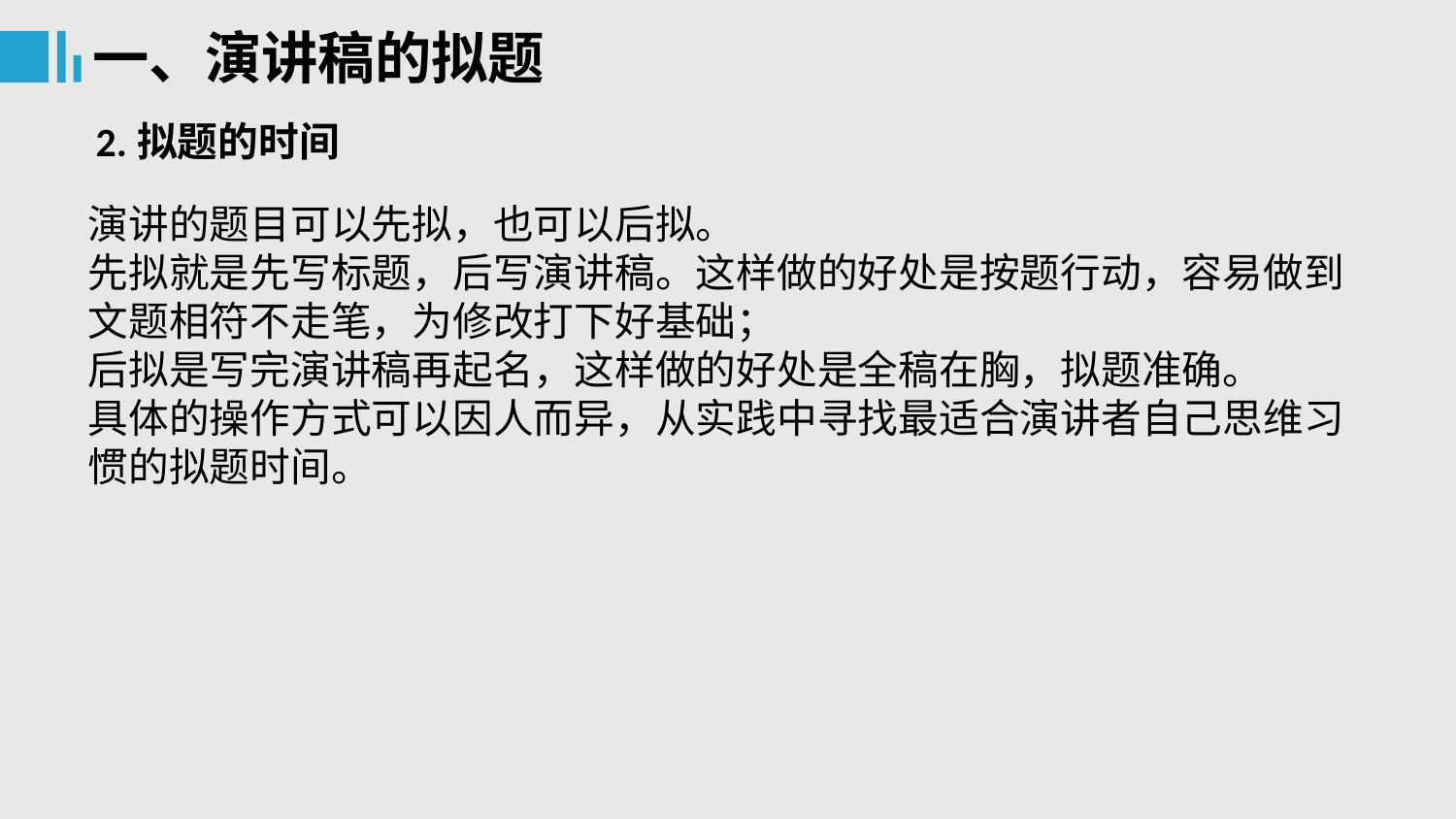

一、演讲稿的拟题

2.拟题的时间
演讲的题目可以先拟，也可以后拟。
先拟就是先写标题，后写演讲稿。这样做的好处是按题行动，容易做到文题相符不走笔，为修改打下好基础；
后拟是写完演讲稿再起名，这样做的好处是全稿在胸，拟题准确。
具体的操作方式可以因人而异，从实践中寻找最适合演讲者自己思维习惯的拟题时间。